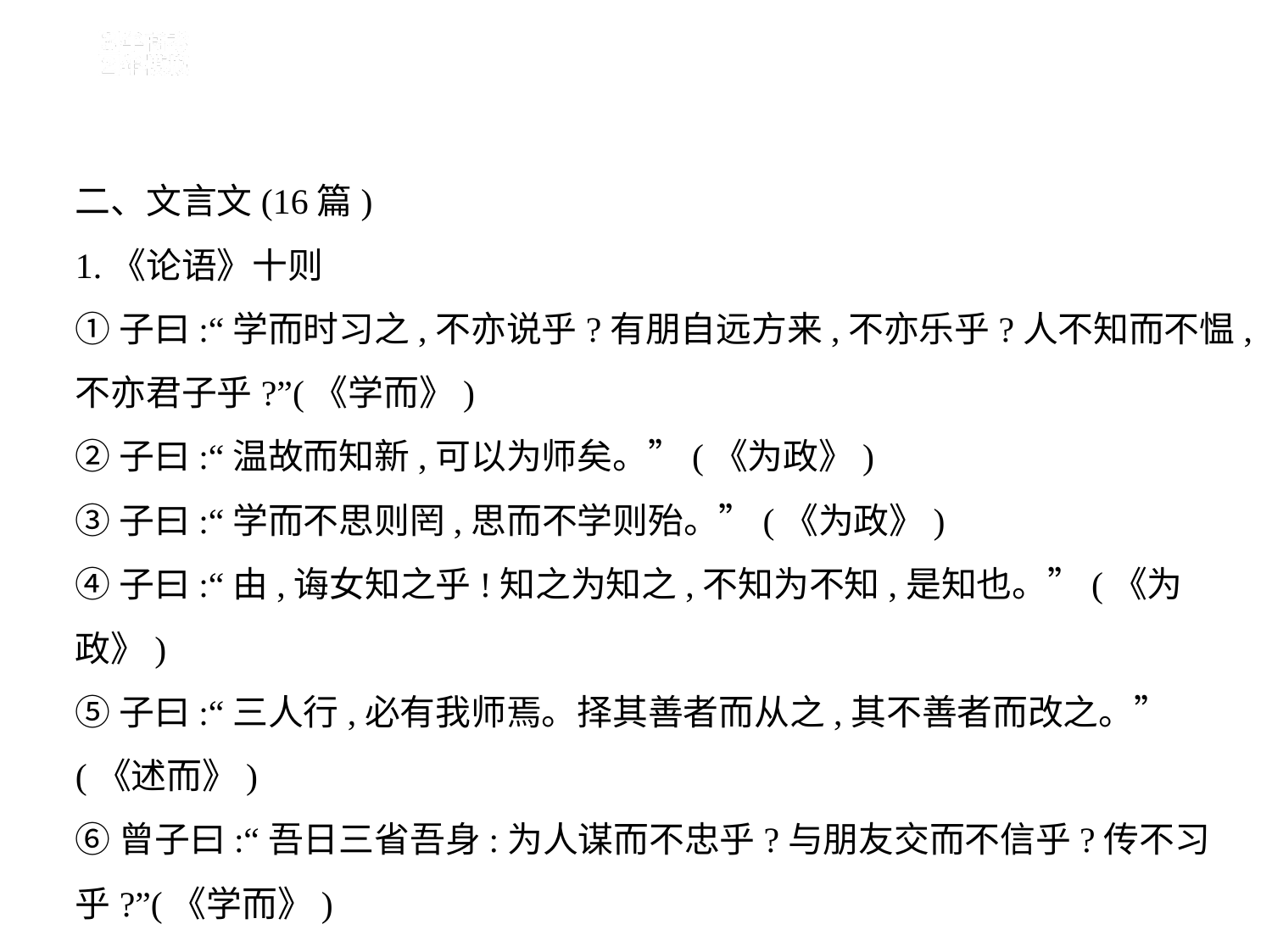

二、文言文(16篇)
1.《论语》十则
①子曰:“学而时习之,不亦说乎?有朋自远方来,不亦乐乎?人不知而不愠,
不亦君子乎?”(《学而》)
②子曰:“温故而知新,可以为师矣。”(《为政》)
③子曰:“学而不思则罔,思而不学则殆。”(《为政》)
④子曰:“由,诲女知之乎!知之为知之,不知为不知,是知也。”(《为政》)
⑤子曰:“三人行,必有我师焉。择其善者而从之,其不善者而改之。”
(《述而》)
⑥曾子曰:“吾日三省吾身:为人谋而不忠乎?与朋友交而不信乎?传不习
乎?”(《学而》)